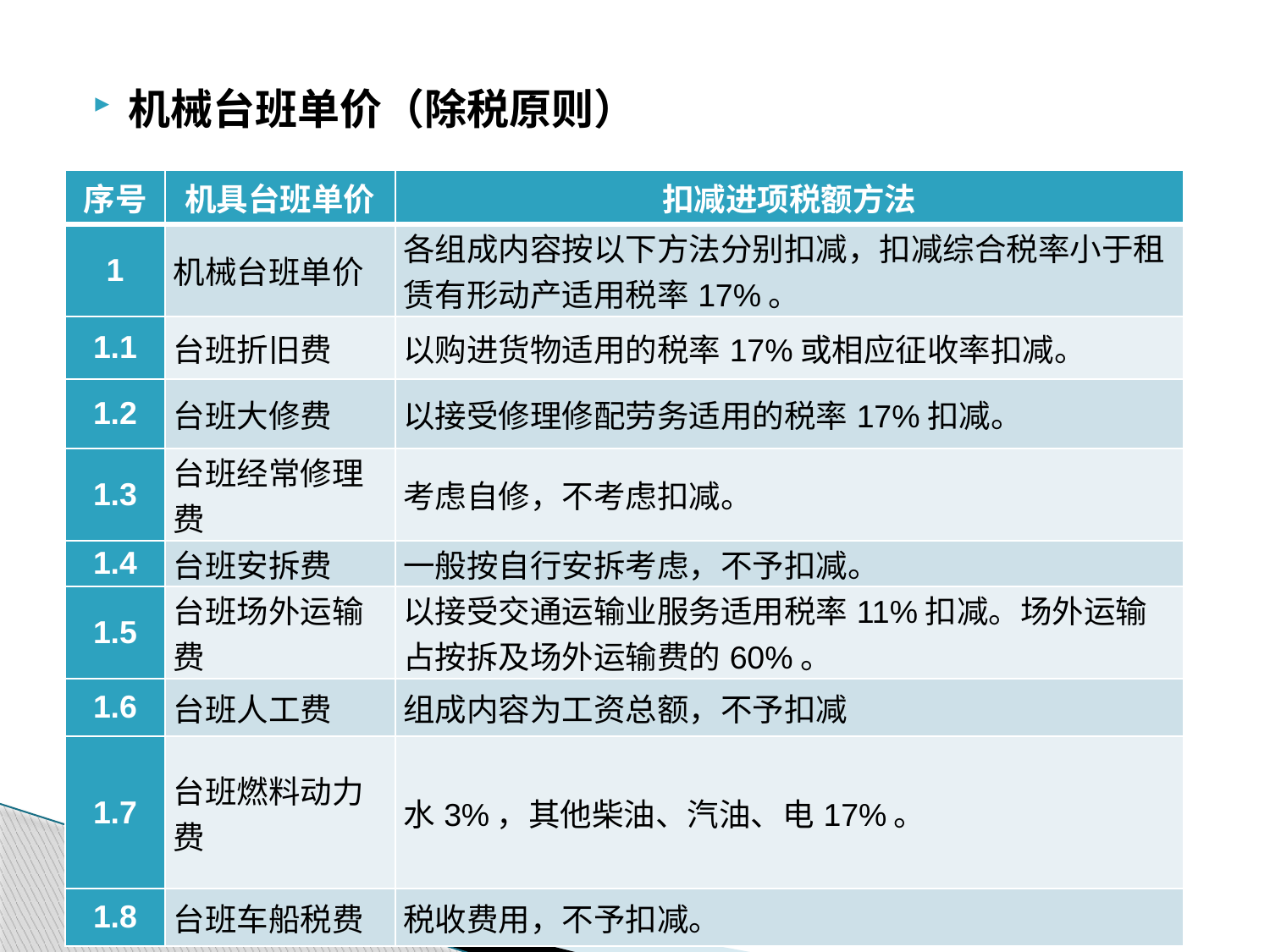

机械台班单价（除税原则）

| 序号 | 机具台班单价 | 扣减进项税额方法 |
| --- | --- | --- |
| 1 | 机械台班单价 | 各组成内容按以下方法分别扣减，扣减综合税率小于租赁有形动产适用税率17%。 |
| 1.1 | 台班折旧费 | 以购进货物适用的税率17%或相应征收率扣减。 |
| 1.2 | 台班大修费 | 以接受修理修配劳务适用的税率17%扣减。 |
| 1.3 | 台班经常修理费 | 考虑自修，不考虑扣减。 |
| 1.4 | 台班安拆费 | 一般按自行安拆考虑，不予扣减。 |
| 1.5 | 台班场外运输费 | 以接受交通运输业服务适用税率11%扣减。场外运输占按拆及场外运输费的60%。 |
| 1.6 | 台班人工费 | 组成内容为工资总额，不予扣减 |
| 1.7 | 台班燃料动力费 | 水3%，其他柴油、汽油、电17%。 |
| 1.8 | 台班车船税费 | 税收费用，不予扣减。 |